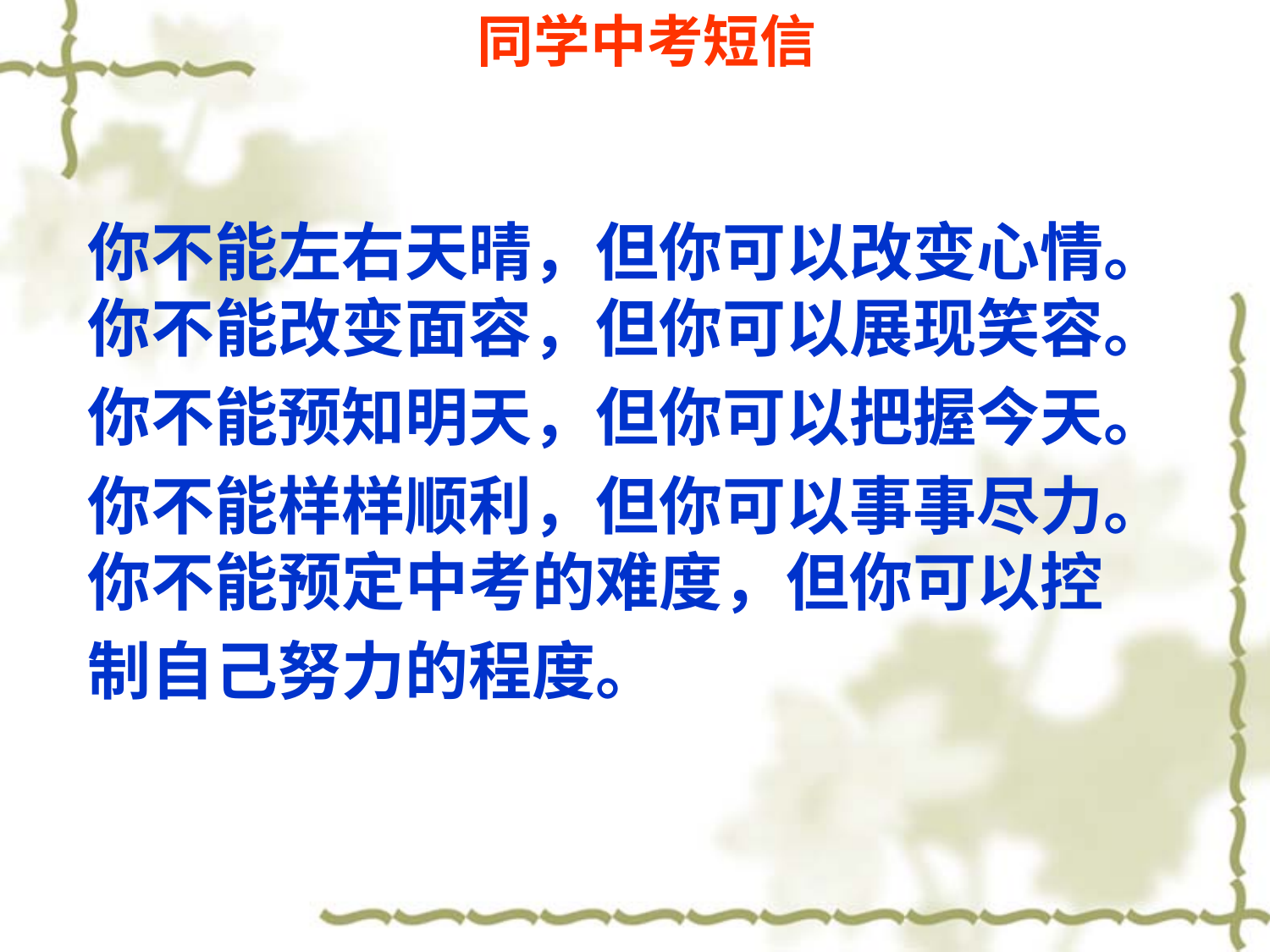

同学中考短信
你不能左右天晴，但你可以改变心情。   你不能改变面容，但你可以展现笑容。
你不能预知明天，但你可以把握今天。
你不能样样顺利，但你可以事事尽力。    你不能预定中考的难度，但你可以控
制自己努力的程度。
90